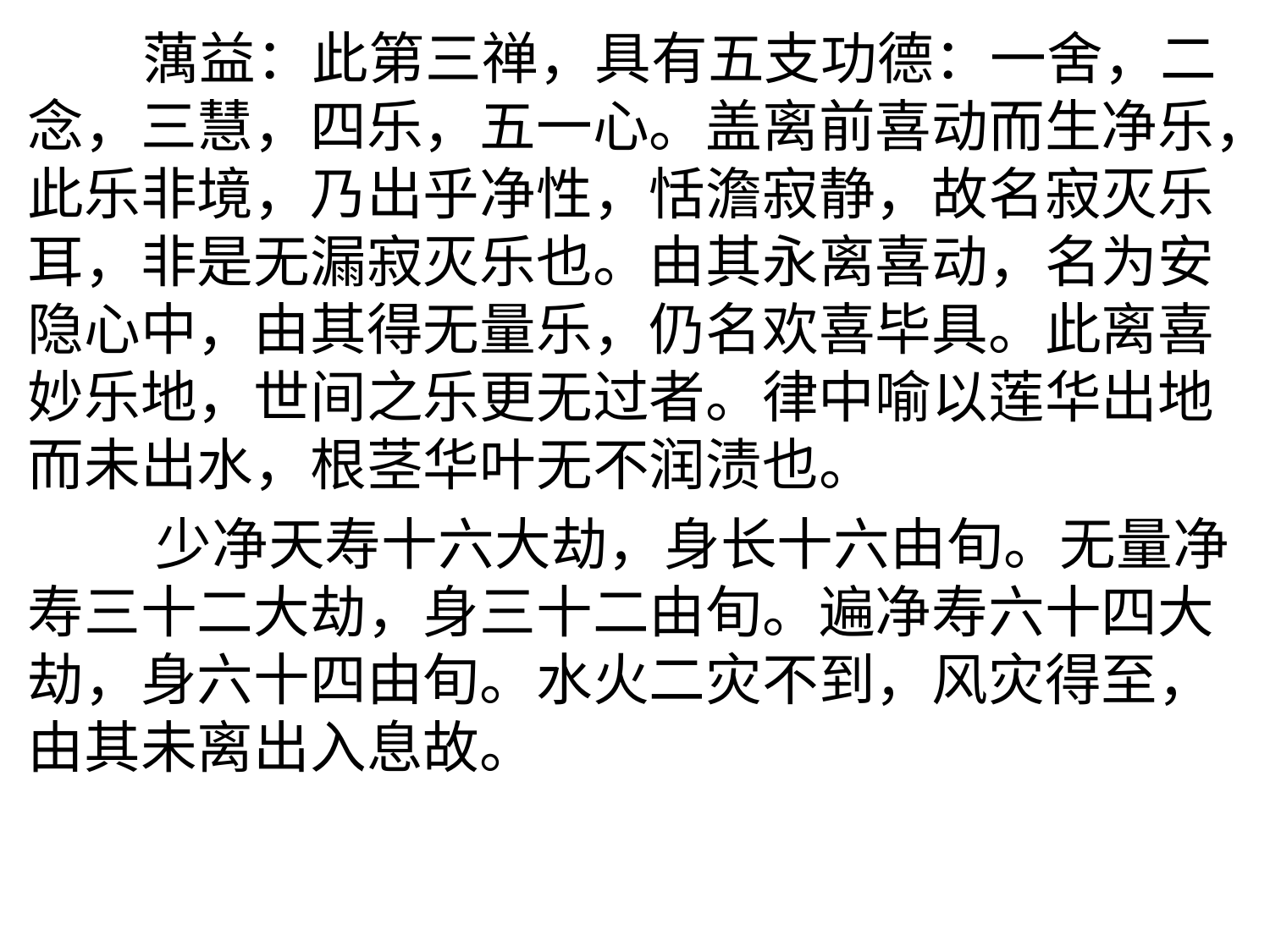

蕅益：此第三禅，具有五支功德：一舍，二念，三慧，四乐，五一心。盖离前喜动而生净乐，此乐非境，乃出乎净性，恬澹寂静，故名寂灭乐耳，非是无漏寂灭乐也。由其永离喜动，名为安隐心中，由其得无量乐，仍名欢喜毕具。此离喜妙乐地，世间之乐更无过者。律中喻以莲华出地而未出水，根茎华叶无不润渍也。
         少净天寿十六大劫，身长十六由旬。无量净寿三十二大劫，身三十二由旬。遍净寿六十四大劫，身六十四由旬。水火二灾不到，风灾得至，由其未离出入息故。